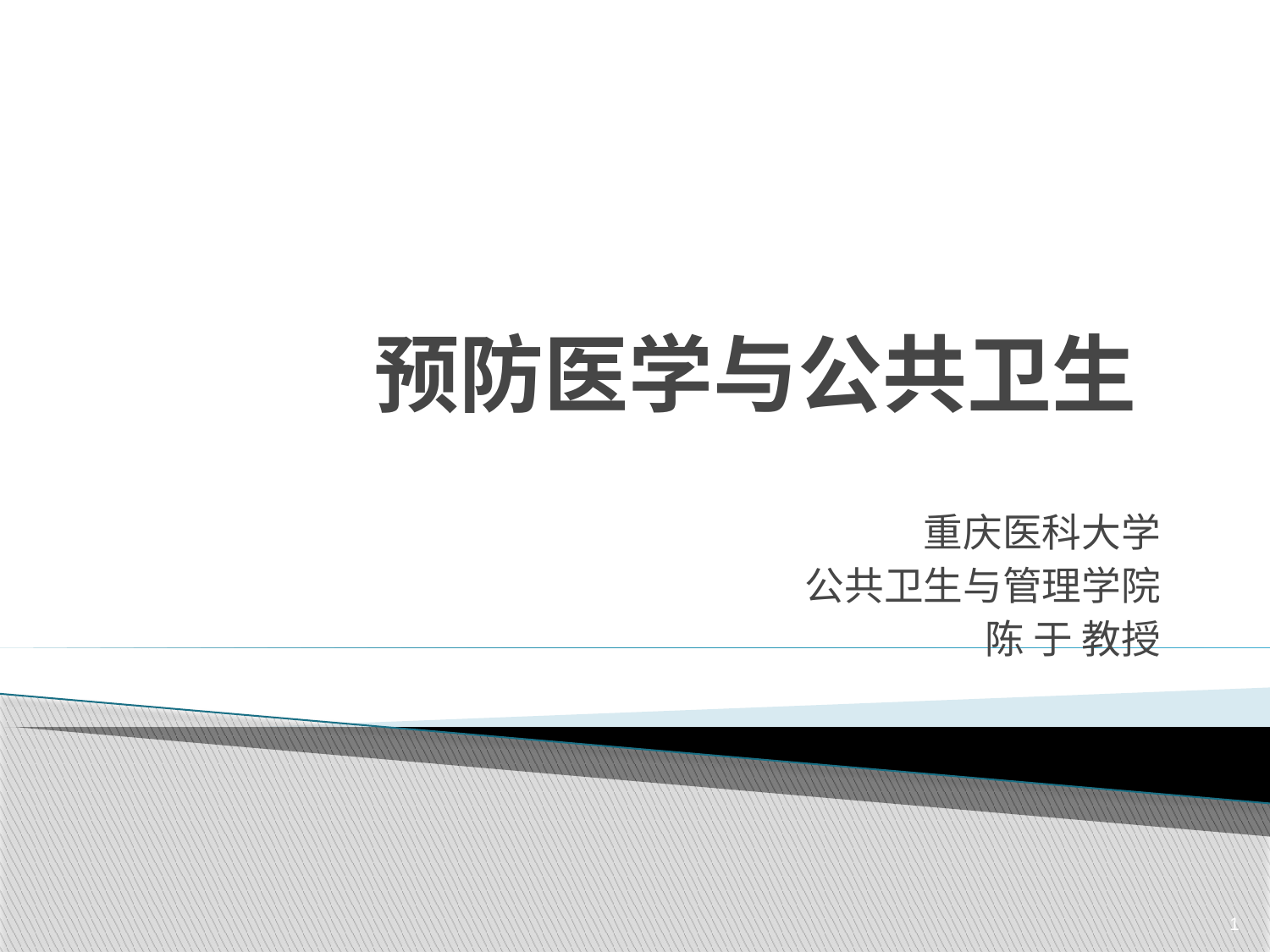

# 预防医学与公共卫生
重庆医科大学
公共卫生与管理学院
陈 于 教授
1